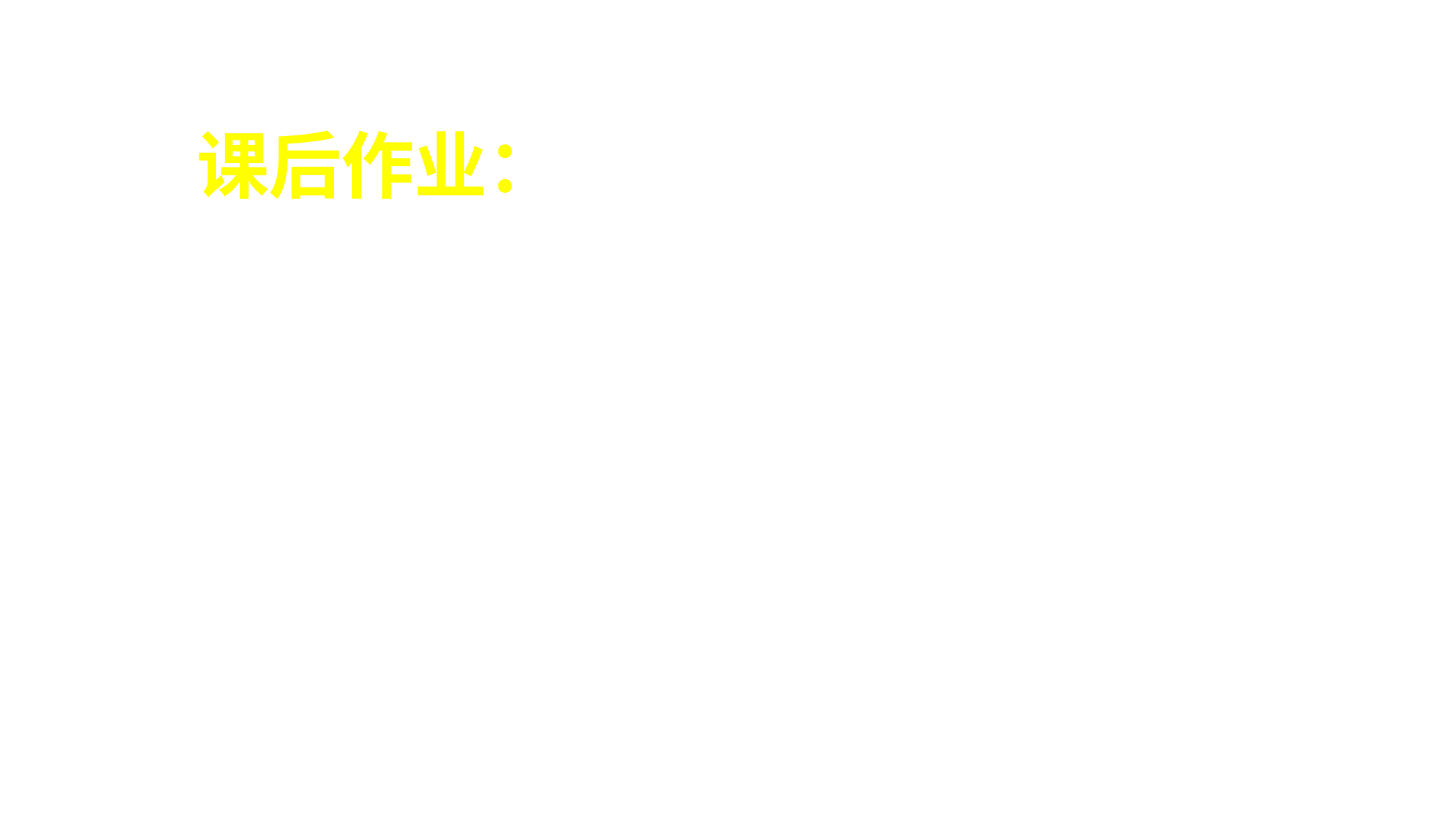

课后作业：
    同学们可以把自己的小诗读给父母、同学听，也可以用微信等方式来进行分享。
24